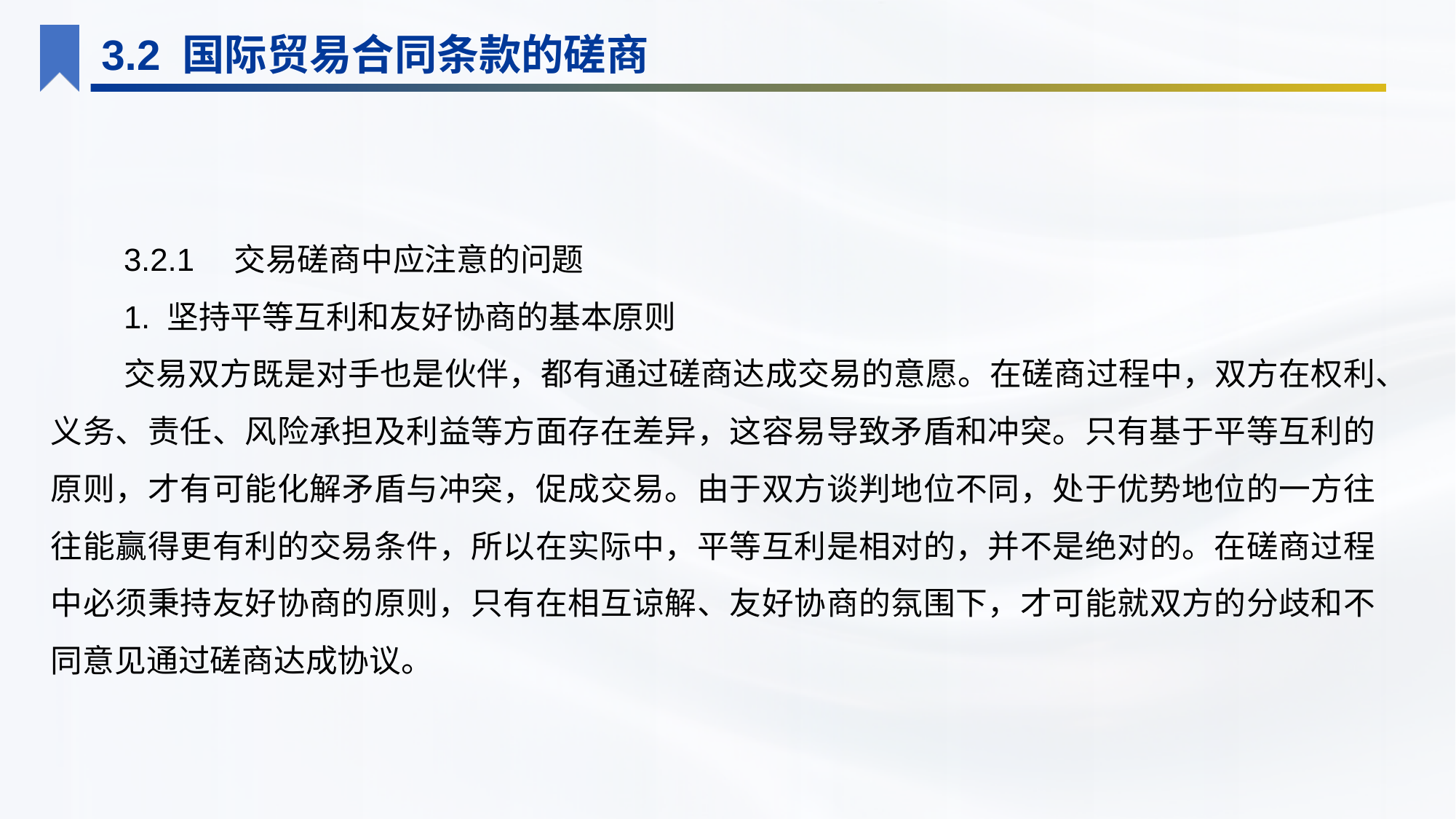

3.2 国际贸易合同条款的磋商
3.2.1　交易磋商中应注意的问题
1. 坚持平等互利和友好协商的基本原则
交易双方既是对手也是伙伴，都有通过磋商达成交易的意愿。在磋商过程中，双方在权利、义务、责任、风险承担及利益等方面存在差异，这容易导致矛盾和冲突。只有基于平等互利的原则，才有可能化解矛盾与冲突，促成交易。由于双方谈判地位不同，处于优势地位的一方往往能赢得更有利的交易条件，所以在实际中，平等互利是相对的，并不是绝对的。在磋商过程中必须秉持友好协商的原则，只有在相互谅解、友好协商的氛围下，才可能就双方的分歧和不同意见通过磋商达成协议。